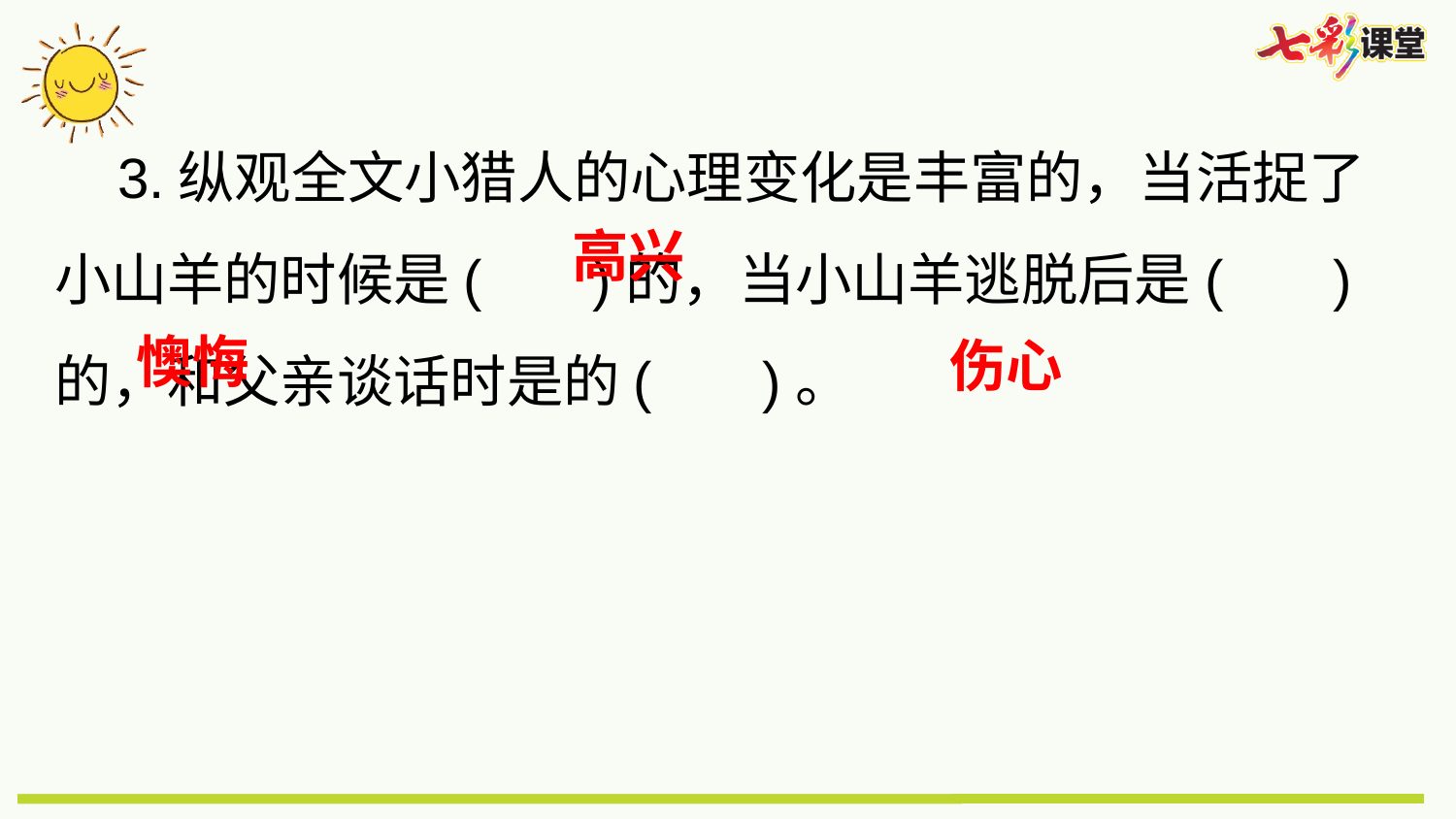

3.纵观全文小猎人的心理变化是丰富的，当活捉了小山羊的时候是(       )的，当小山羊逃脱后是(       )的，和父亲谈话时是的(       )。
高兴
懊悔
伤心